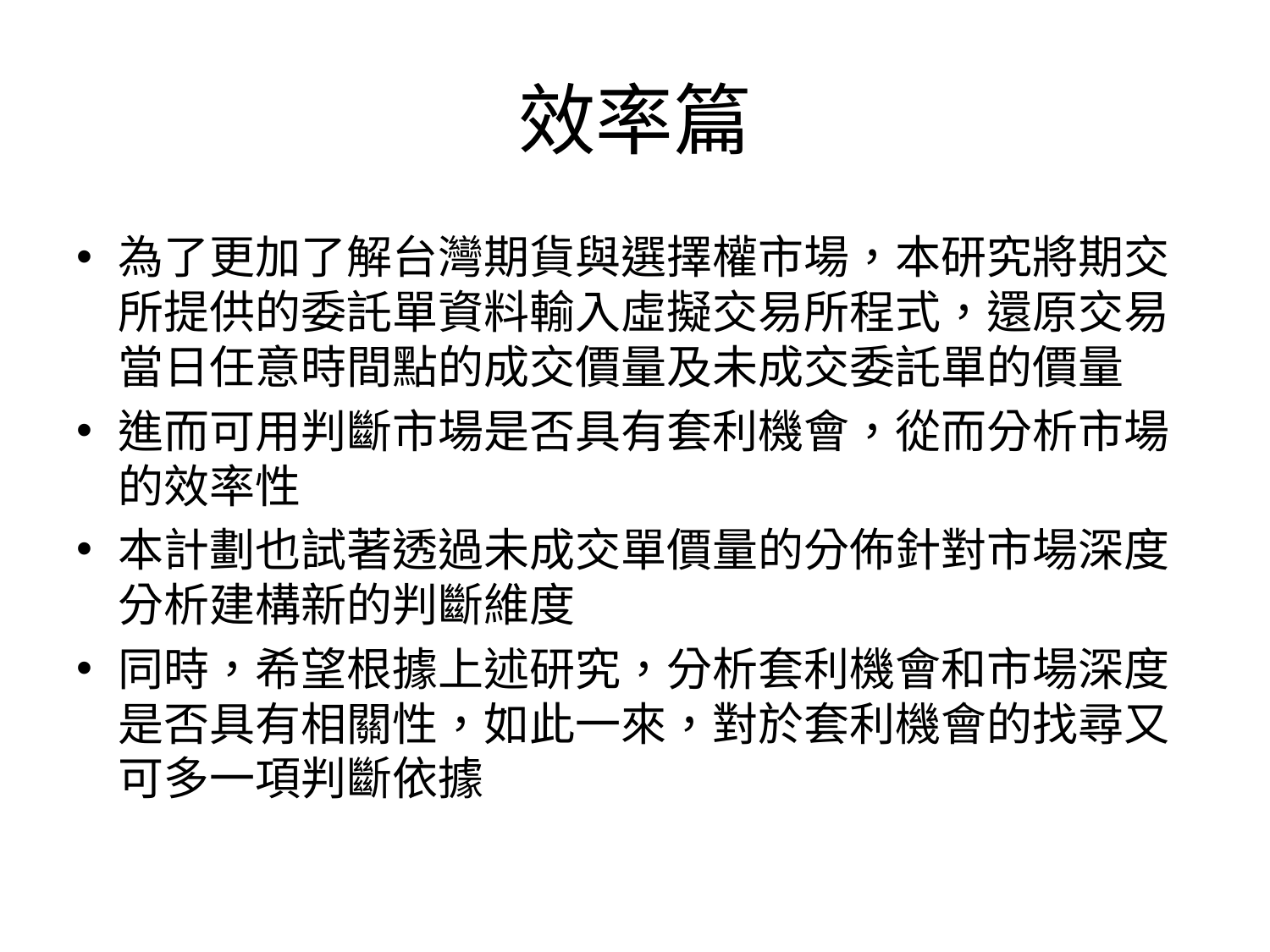

# 效率篇
為了更加了解台灣期貨與選擇權市場，本研究將期交所提供的委託單資料輸入虛擬交易所程式，還原交易當日任意時間點的成交價量及未成交委託單的價量
進而可用判斷市場是否具有套利機會，從而分析市場的效率性
本計劃也試著透過未成交單價量的分佈針對市場深度分析建構新的判斷維度
同時，希望根據上述研究，分析套利機會和市場深度是否具有相關性，如此一來，對於套利機會的找尋又可多一項判斷依據